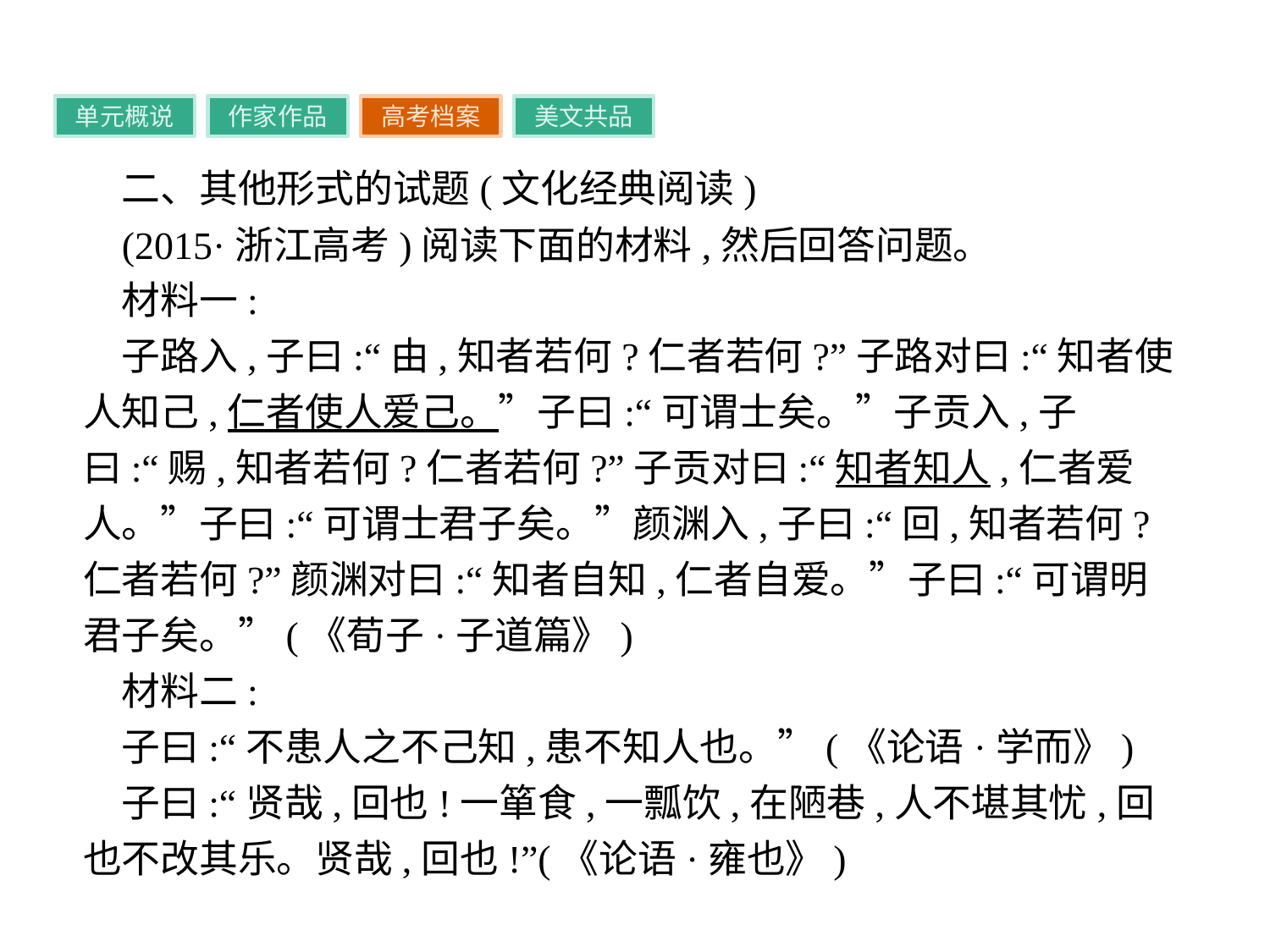

单元概说
作家作品
高考档案
美文共品
二、其他形式的试题(文化经典阅读)
(2015·浙江高考)阅读下面的材料,然后回答问题。
材料一:
子路入,子曰:“由,知者若何?仁者若何?”子路对曰:“知者使人知己,仁者使人爱己。”子曰:“可谓士矣。”子贡入,子曰:“赐,知者若何?仁者若何?”子贡对曰:“知者知人,仁者爱人。”子曰:“可谓士君子矣。”颜渊入,子曰:“回,知者若何?仁者若何?”颜渊对曰:“知者自知,仁者自爱。”子曰:“可谓明君子矣。”(《荀子·子道篇》)
材料二:
子曰:“不患人之不己知,患不知人也。”(《论语·学而》)
子曰:“贤哉,回也!一箪食,一瓢饮,在陋巷,人不堪其忧,回也不改其乐。贤哉,回也!”(《论语·雍也》)